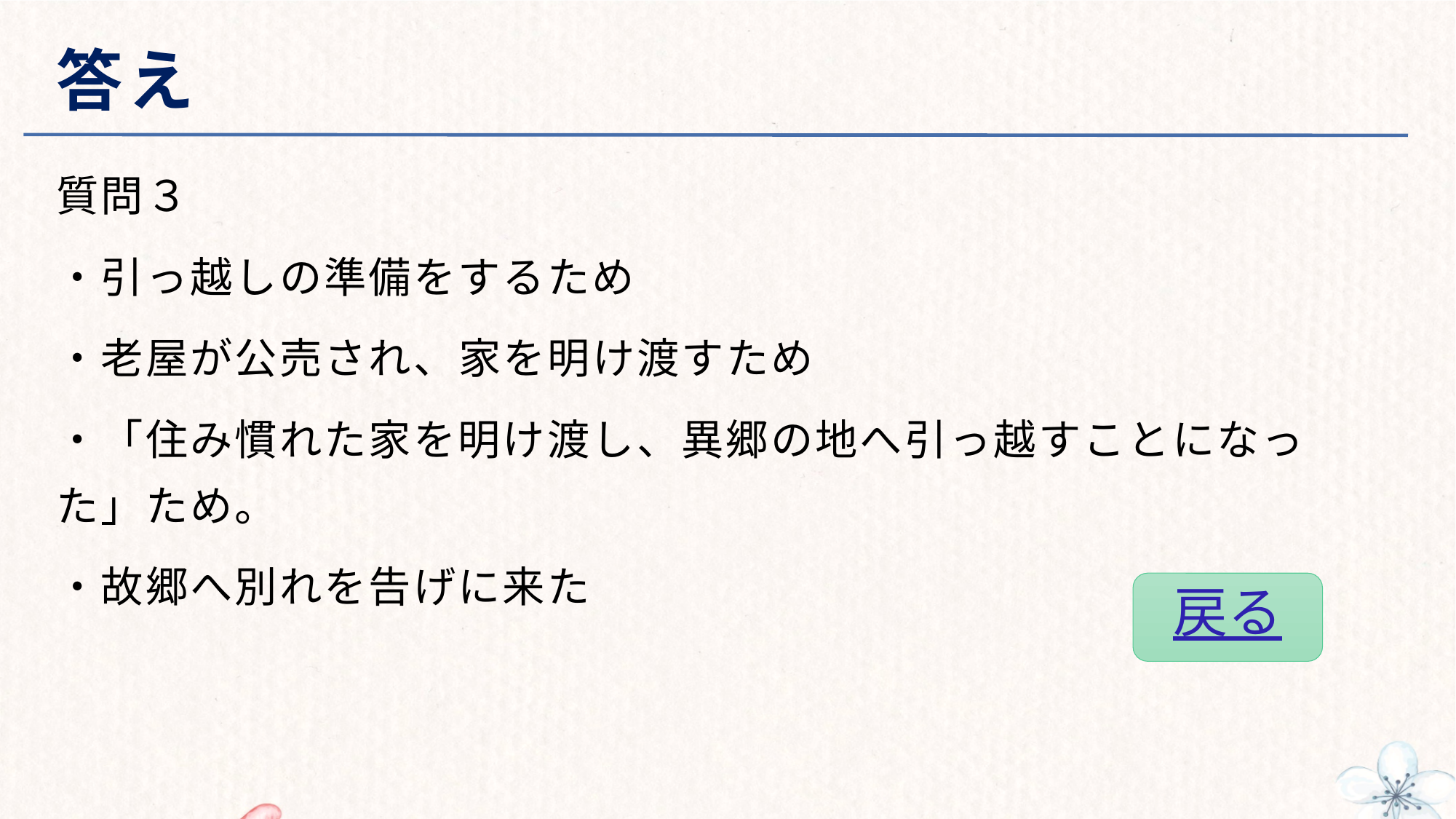

# 答え
質問３
・引っ越しの準備をするため
・老屋が公売され、家を明け渡すため
・「住み慣れた家を明け渡し、異郷の地へ引っ越すことになった」ため。
・故郷へ別れを告げに来た

戻る